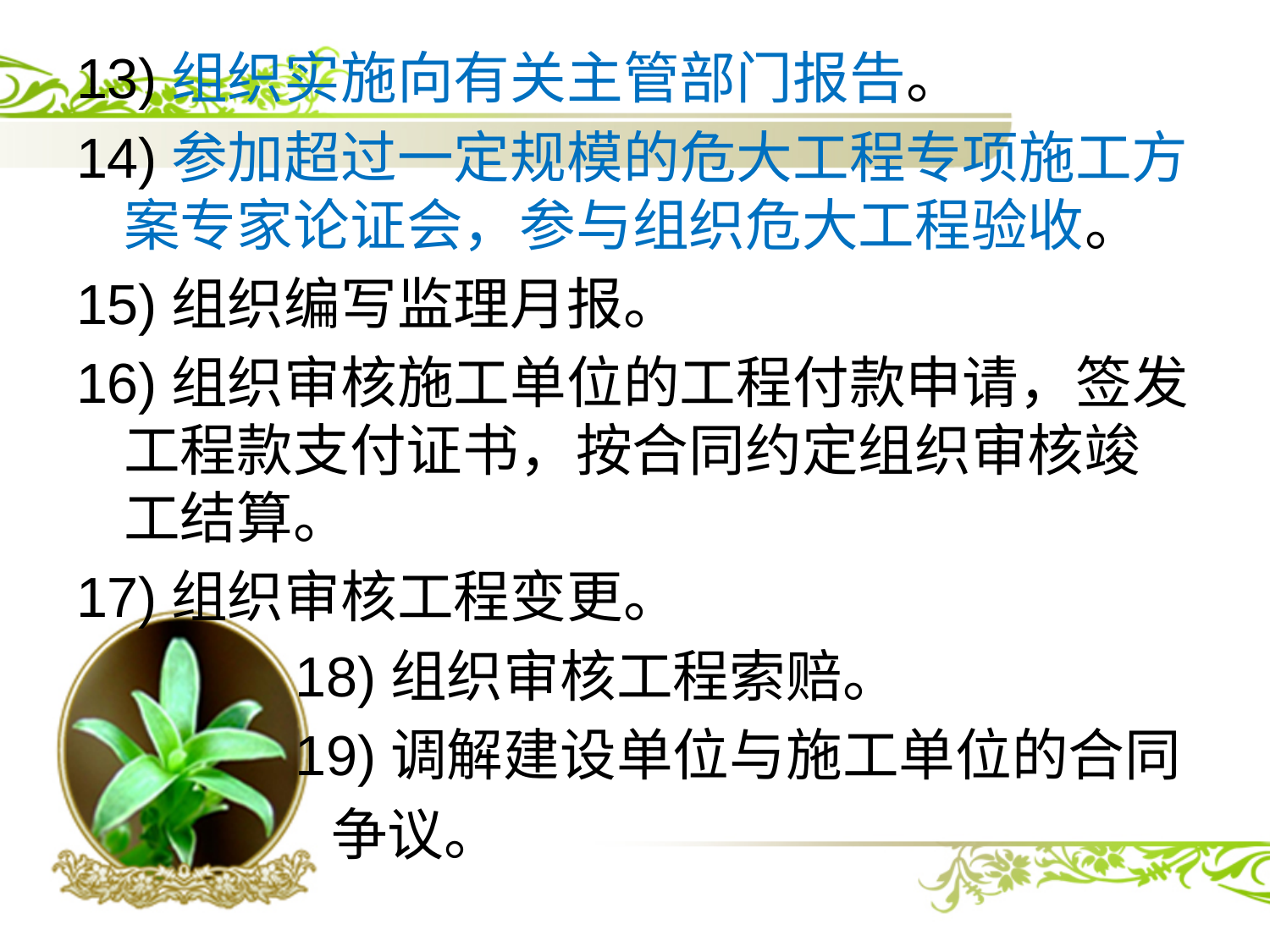

13)组织实施向有关主管部门报告。
14)参加超过一定规模的危大工程专项施工方案专家论证会，参与组织危大工程验收。
15)组织编写监理月报。
16)组织审核施工单位的工程付款申请，签发工程款支付证书，按合同约定组织审核竣工结算。
17)组织审核工程变更。
              18)组织审核工程索赔。
              19)调解建设单位与施工单位的合同
                   争议。